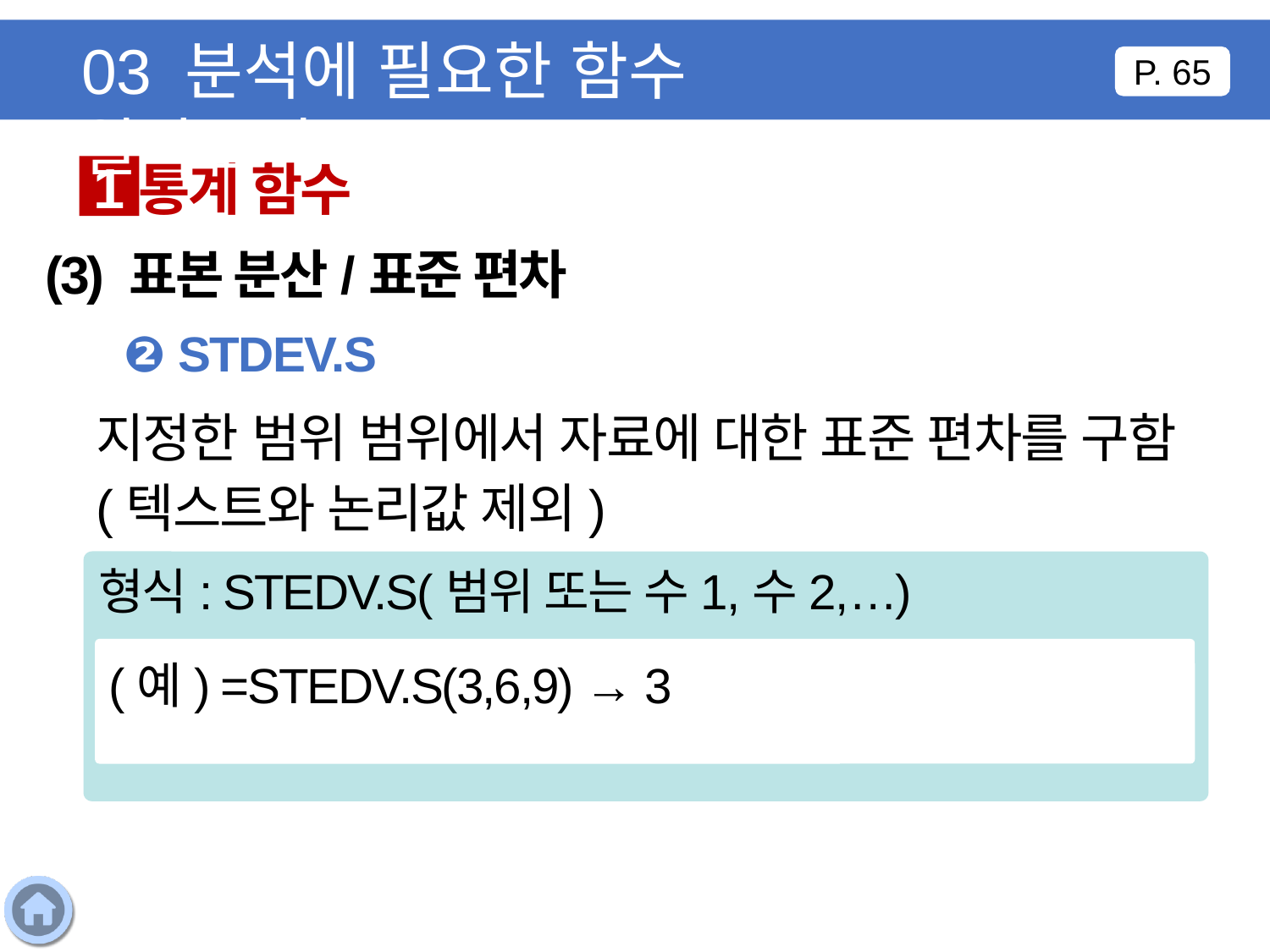

03 분석에 필요한 함수 알아보기
P. 65
통계 함수
1
(3) 표본 분산/표준 편차
❷ STDEV.S
지정한 범위 범위에서 자료에 대한 표준 편차를 구함(텍스트와 논리값 제외)
형식: STEDV.S(범위 또는 수1,수2,…)
(예) =STEDV.S(3,6,9) → 3